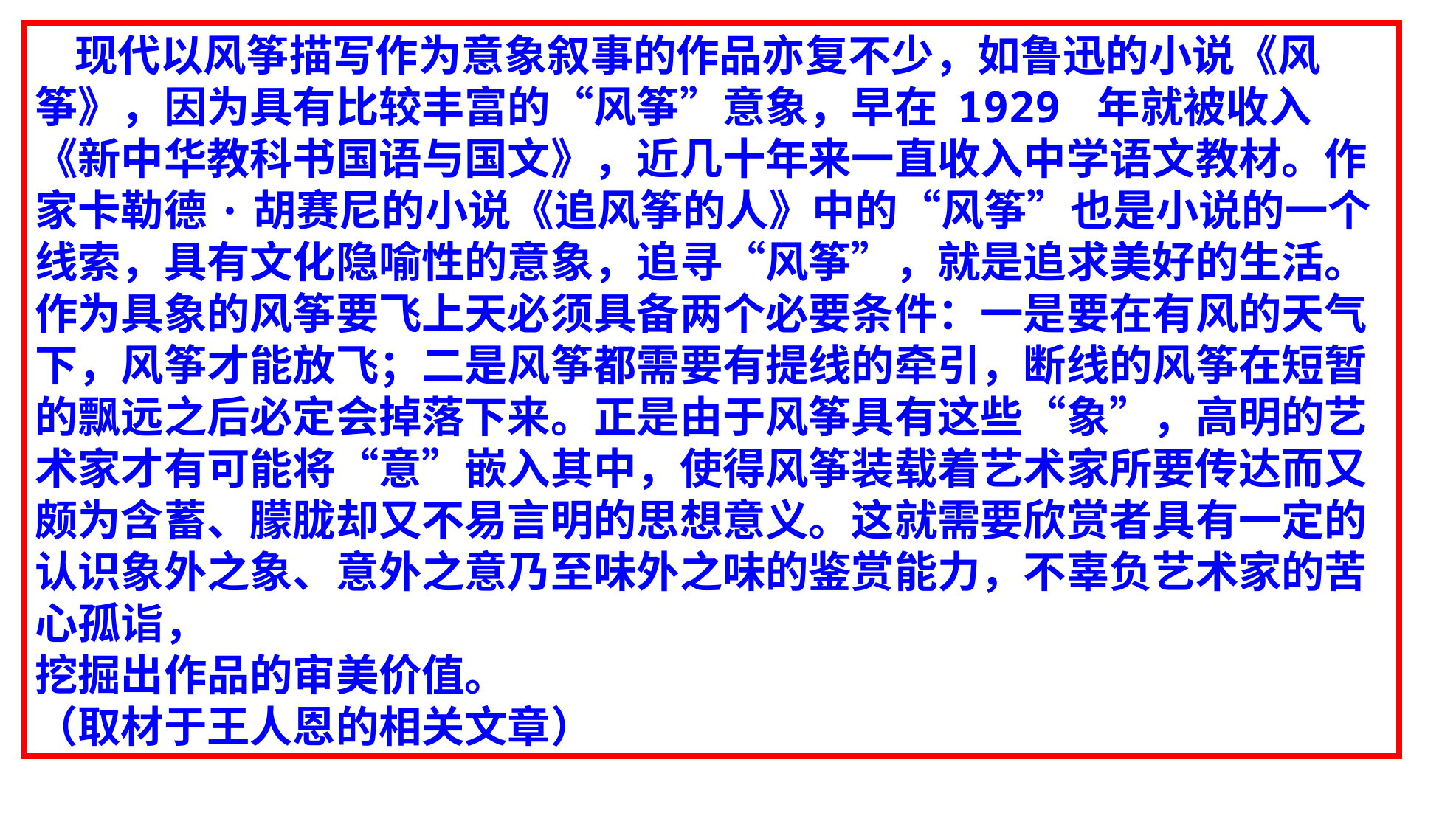

现代以风筝描写作为意象叙事的作品亦复不少，如鲁迅的小说《风筝》，因为具有比较丰富的“风筝”意象，早在 1929 年就被收入《新中华教科书国语与国文》，近几十年来一直收入中学语文教材。作家卡勒德·胡赛尼的小说《追风筝的人》中的“风筝”也是小说的一个线索，具有文化隐喻性的意象，追寻“风筝”，就是追求美好的生活。作为具象的风筝要飞上天必须具备两个必要条件：一是要在有风的天气下，风筝才能放飞；二是风筝都需要有提线的牵引，断线的风筝在短暂的飘远之后必定会掉落下来。正是由于风筝具有这些“象”，高明的艺术家才有可能将“意”嵌入其中，使得风筝装载着艺术家所要传达而又颇为含蓄、朦胧却又不易言明的思想意义。这就需要欣赏者具有一定的认识象外之象、意外之意乃至味外之味的鉴赏能力，不辜负艺术家的苦心孤诣，
挖掘出作品的审美价值。
（取材于王人恩的相关文章）